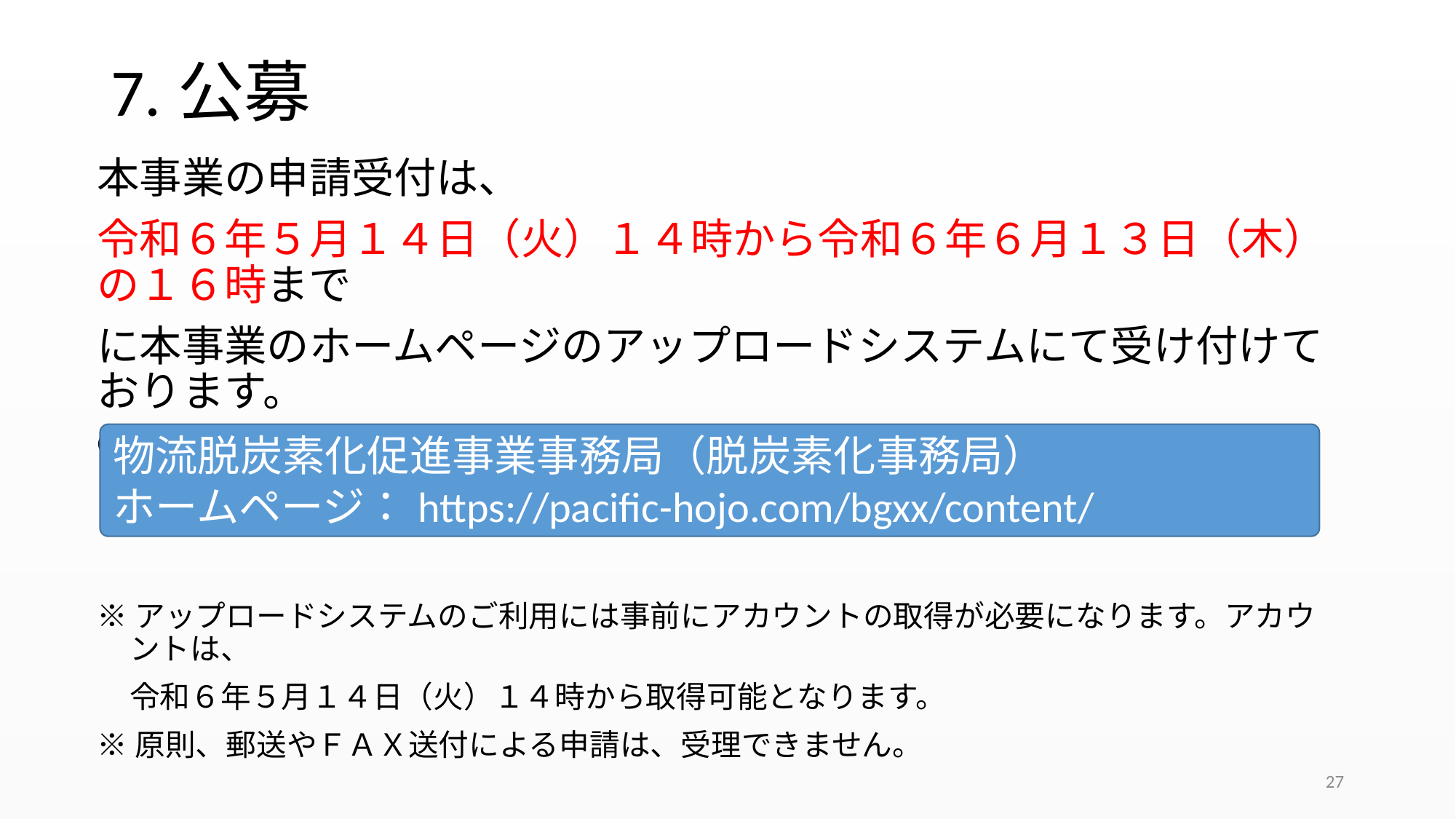

# 7.公募
本事業の申請受付は、
令和６年５月１４日（火）１４時から令和６年６月１３日（木）の１６時まで
に本事業のホームページのアップロードシステムにて受け付けております。
●アクセス先

※アップロードシステムのご利用には事前にアカウントの取得が必要になります。アカウントは、
令和６年５月１４日（火）１４時から取得可能となります。
※原則、郵送やＦＡＸ送付による申請は、受理できません。

物流脱炭素化促進事業事務局（脱炭素化事務局）
ホームページ：https://pacific-hojo.com/bgxx/content/
27